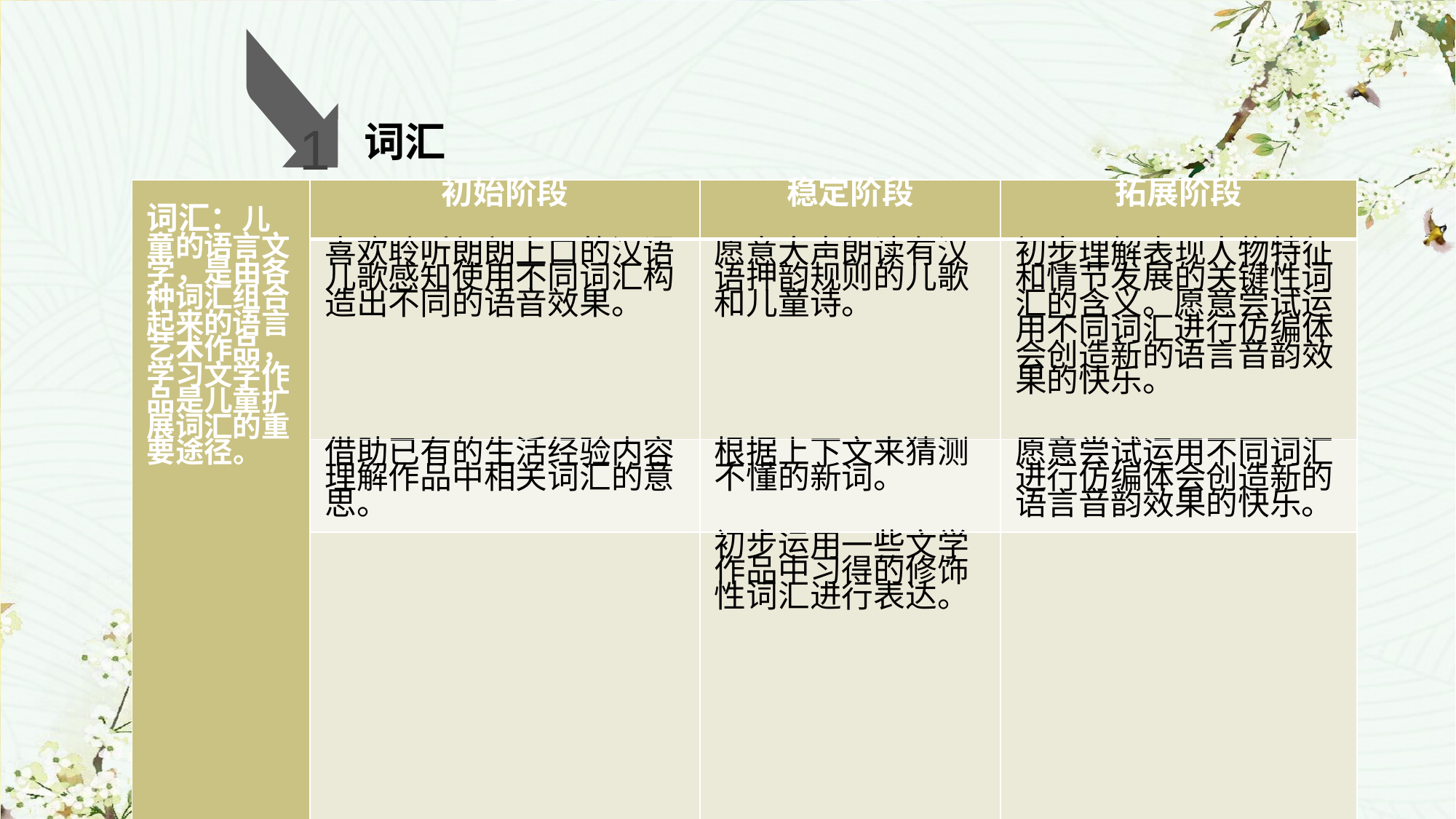

词汇
1
| 词汇：儿童的语言文学，是由各种词汇组合起来的语言艺术作品，学习文学作品是儿童扩展词汇的重要途径。 | 初始阶段 | 稳定阶段 | 拓展阶段 |
| --- | --- | --- | --- |
|  | 喜欢聆听朗朗上口的汉语儿歌感知使用不同词汇构造出不同的语音效果。 | 愿意大声朗读有汉语押韵规则的儿歌和儿童诗。 | 初步理解表现人物特征和情节发展的关键性词汇的含义。愿意尝试运用不同词汇进行仿编体会创造新的语言音韵效果的快乐。 |
|  | 借助已有的生活经验内容理解作品中相关词汇的意思。 | 根据上下文来猜测不懂的新词。 | 愿意尝试运用不同词汇进行仿编体会创造新的语言音韵效果的快乐。 |
|  |  | 初步运用一些文学作品中习得的修饰性词汇进行表达。 |  |